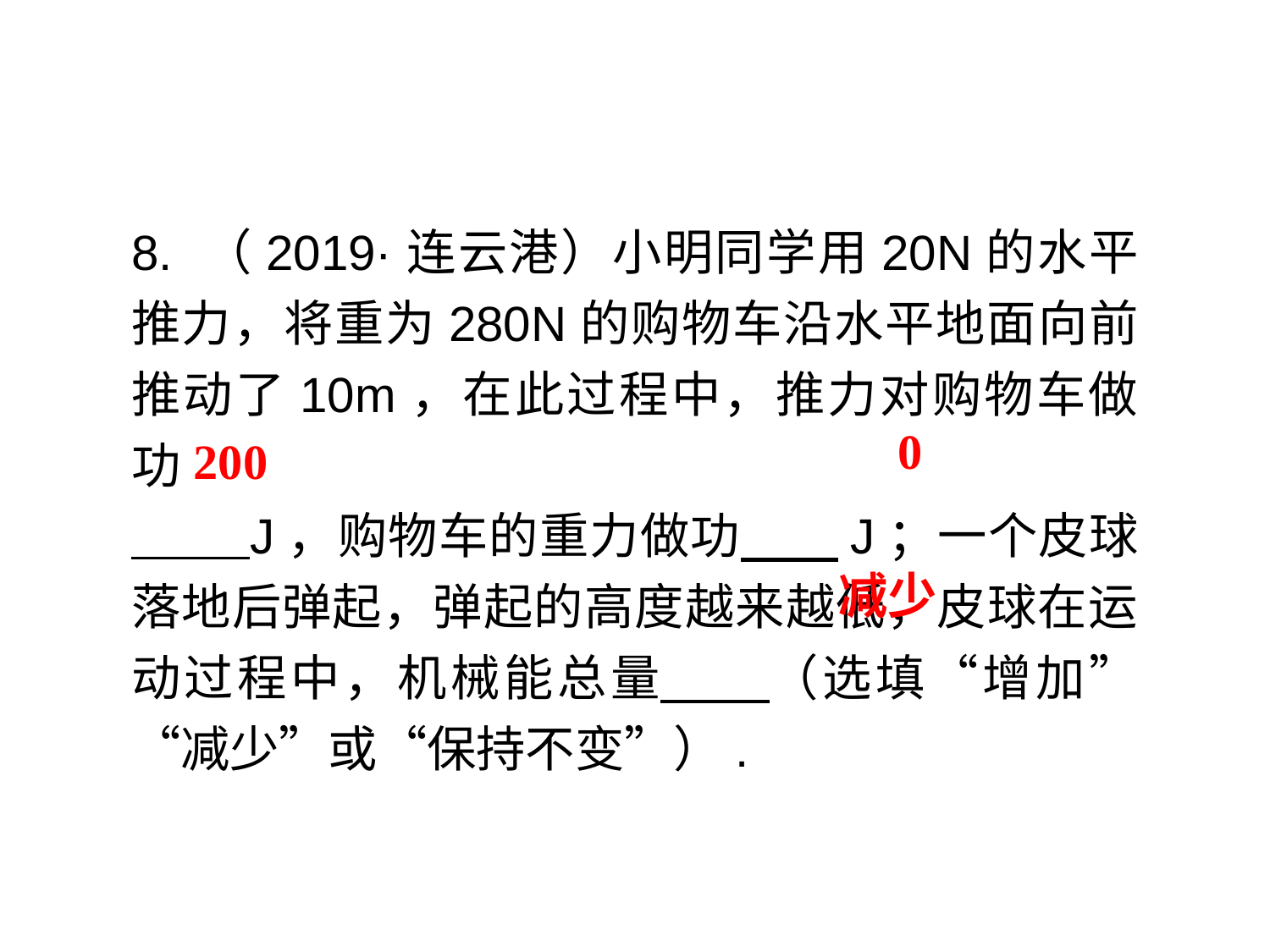

8. （2019·连云港）小明同学用20N的水平推力，将重为280N的购物车沿水平地面向前推动了10m，在此过程中，推力对购物车做功
        J，购物车的重力做功        J；一个皮球落地后弹起，弹起的高度越来越低，皮球在运动过程中，机械能总量       （选填“增加”“减少”或“保持不变”）.
0
200
减少